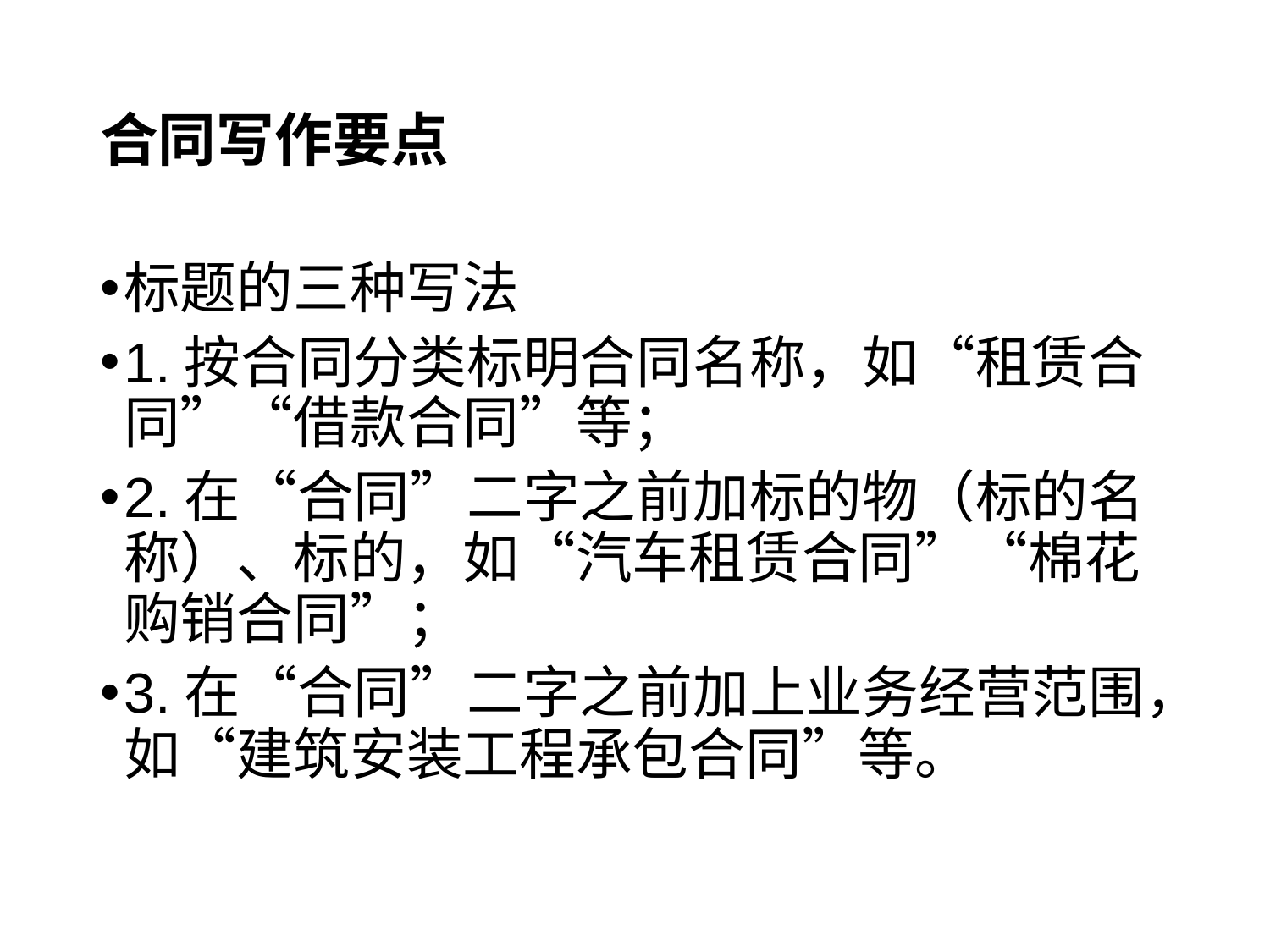

# 合同写作要点
标题的三种写法
1.按合同分类标明合同名称，如“租赁合同”“借款合同”等；
2.在“合同”二字之前加标的物（标的名称）、标的，如“汽车租赁合同”“棉花购销合同”；
3.在“合同”二字之前加上业务经营范围，如“建筑安装工程承包合同”等。